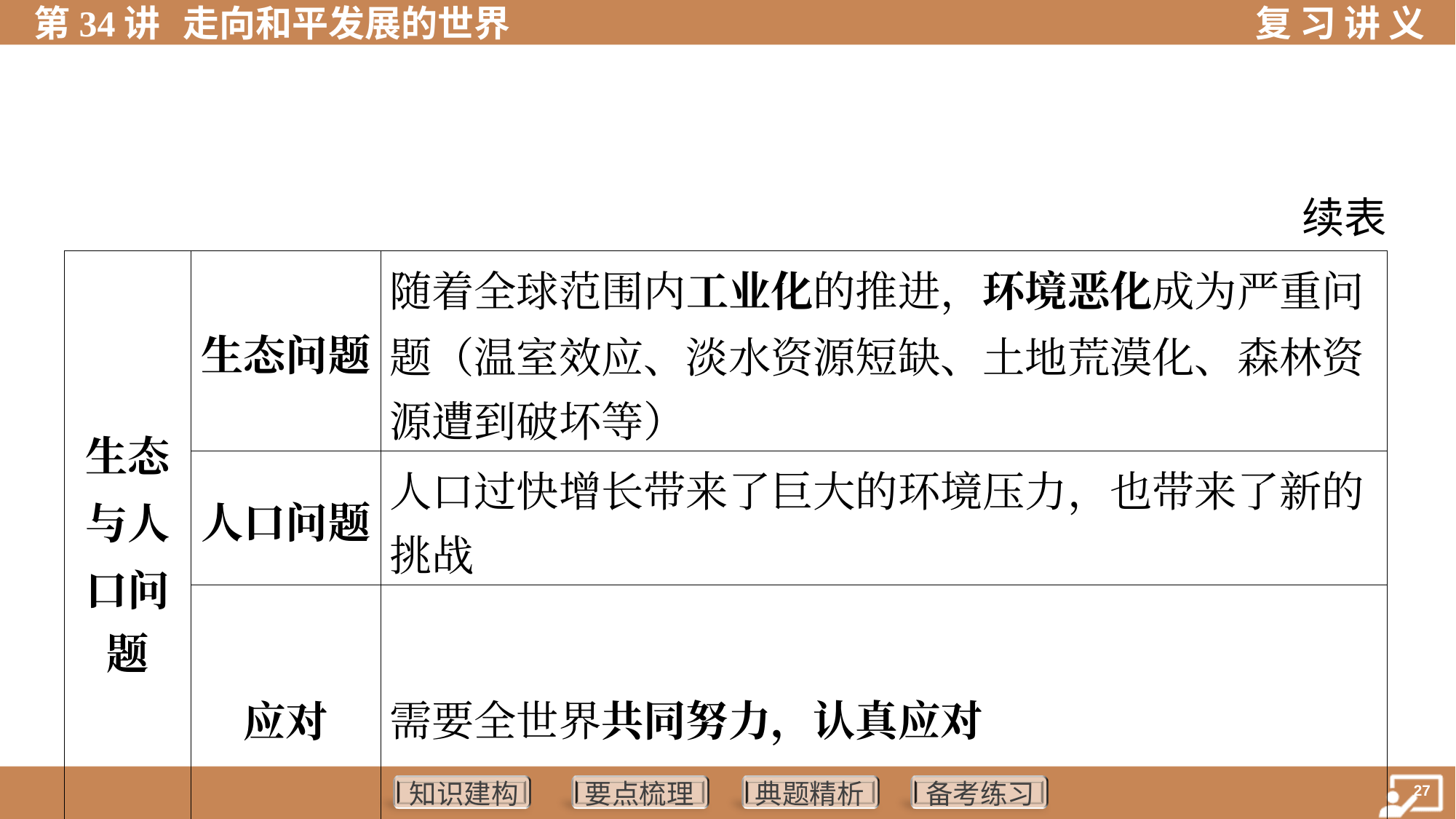

续表
| 生态 与人 口问 题 | 生态问题 | 随着全球范围内工业化的推进，环境恶化成为严重问 题（温室效应、淡水资源短缺、土地荒漠化、森林资 源遭到破坏等） |
| --- | --- | --- |
|  | 人口问题 | 人口过快增长带来了巨大的环境压力，也带来了新的 挑战 |
|  | 应对 | 需要全世界共同努力，认真应对 |